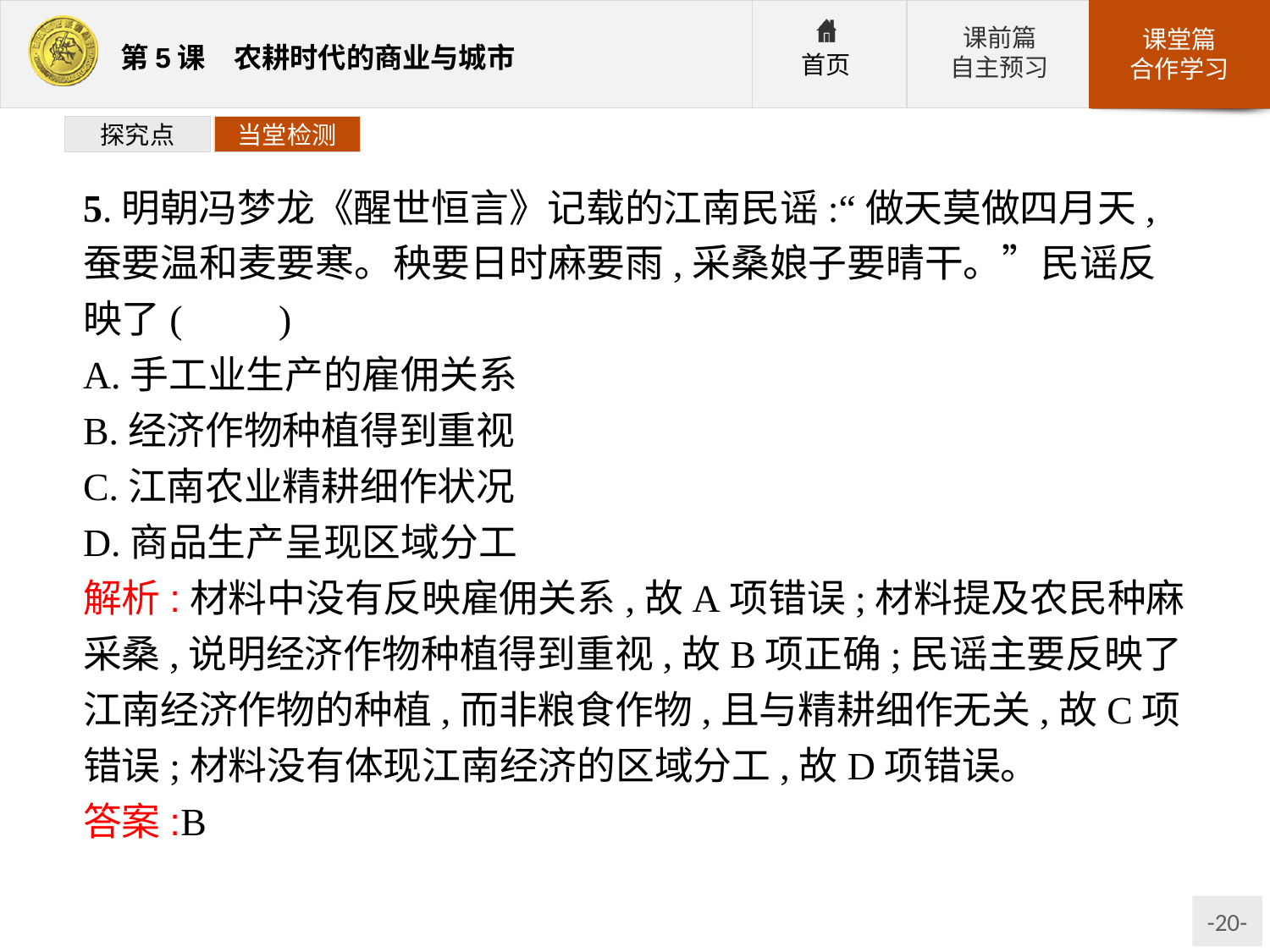

探究点
当堂检测
5.明朝冯梦龙《醒世恒言》记载的江南民谣:“做天莫做四月天,蚕要温和麦要寒。秧要日时麻要雨,采桑娘子要晴干。”民谣反映了(　　)
A.手工业生产的雇佣关系
B.经济作物种植得到重视
C.江南农业精耕细作状况
D.商品生产呈现区域分工
解析:材料中没有反映雇佣关系,故A项错误;材料提及农民种麻采桑,说明经济作物种植得到重视,故B项正确;民谣主要反映了江南经济作物的种植,而非粮食作物,且与精耕细作无关,故C项错误;材料没有体现江南经济的区域分工,故D项错误。
答案:B